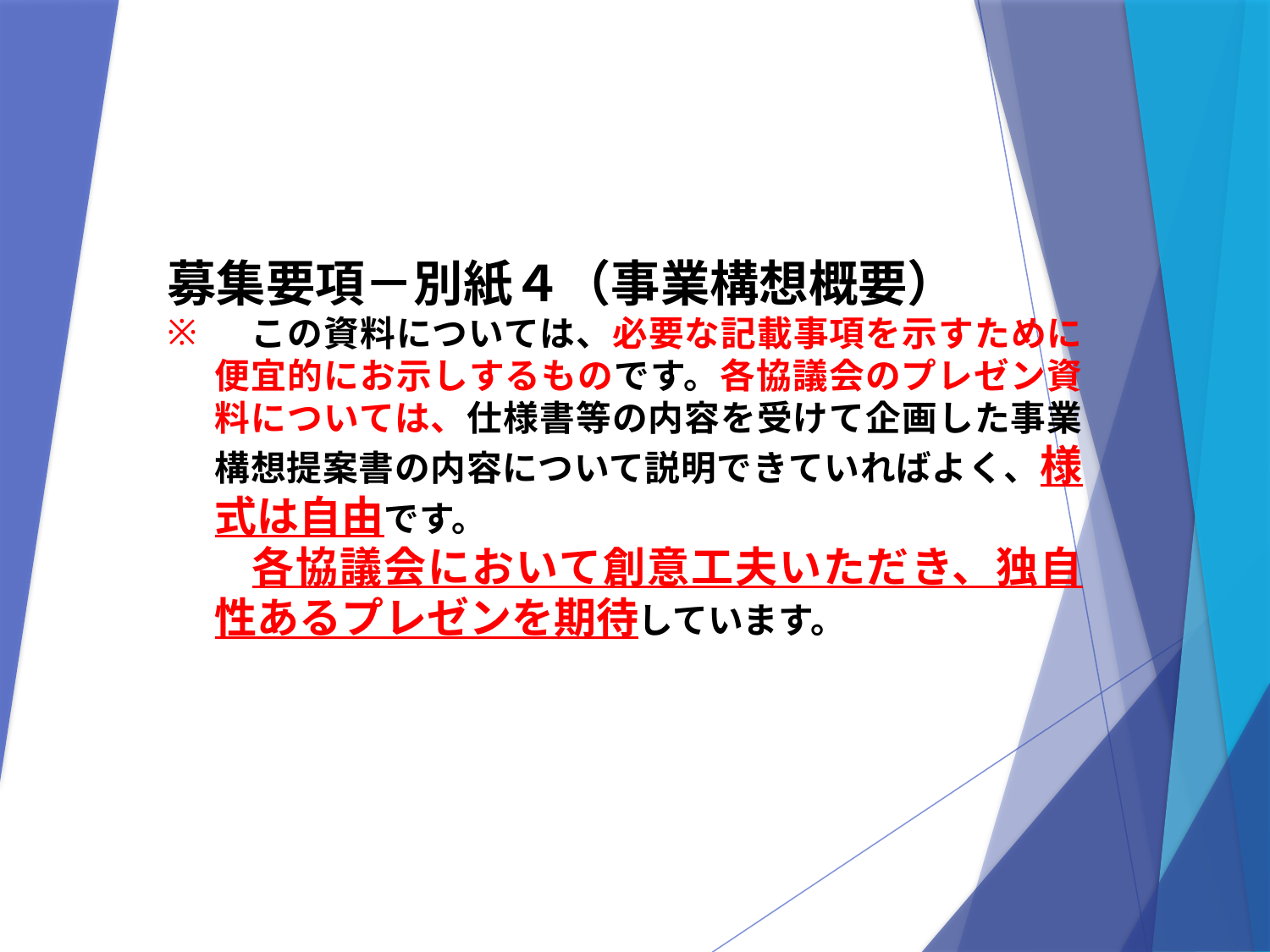

募集要項－別紙４（事業構想概要）
　この資料については、必要な記載事項を示すために便宜的にお示しするものです。各協議会のプレゼン資料については、仕様書等の内容を受けて企画した事業構想提案書の内容について説明できていればよく、様式は自由です。
　各協議会において創意工夫いただき、独自性あるプレゼンを期待しています。